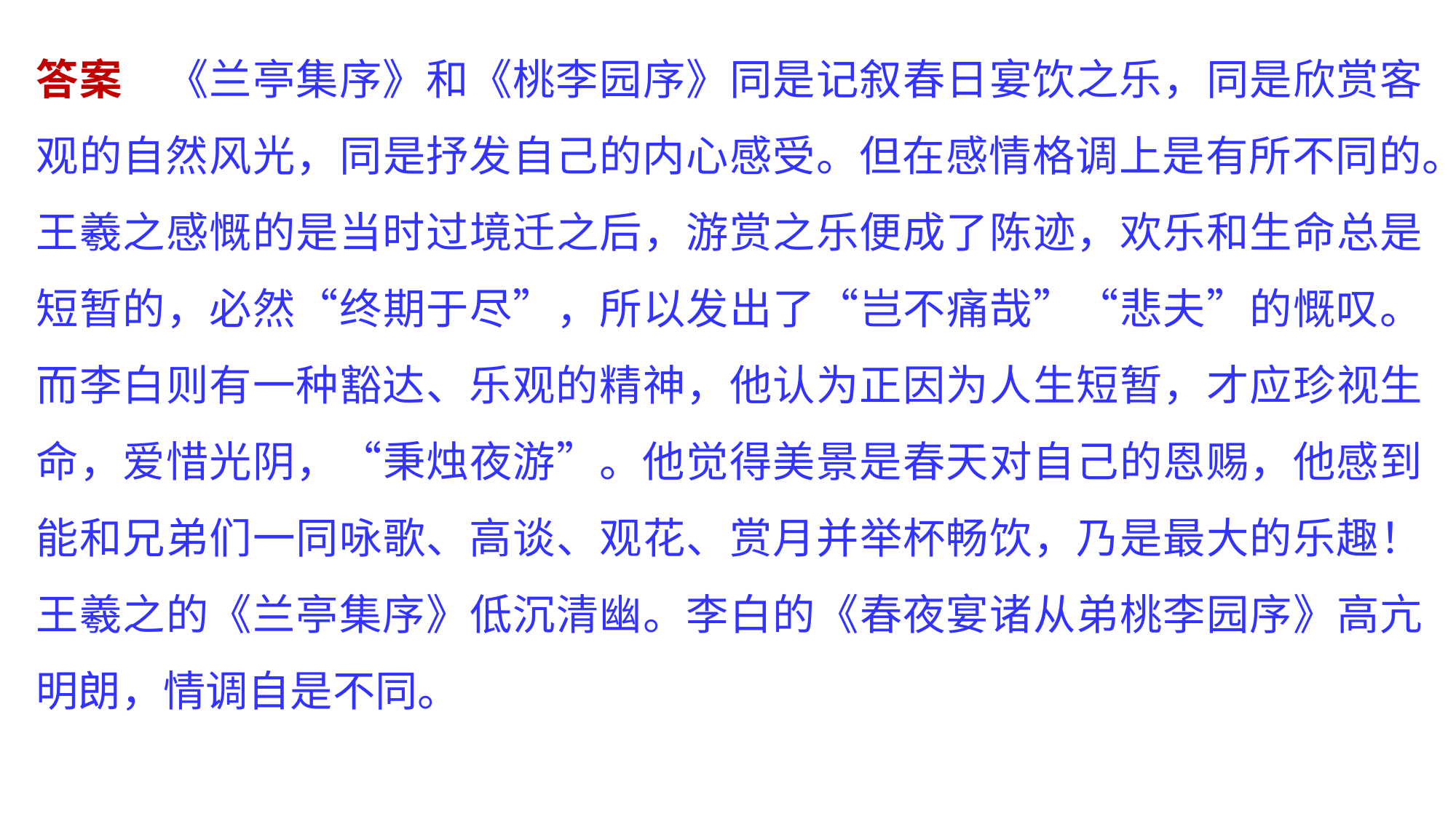

答案　《兰亭集序》和《桃李园序》同是记叙春日宴饮之乐，同是欣赏客观的自然风光，同是抒发自己的内心感受。但在感情格调上是有所不同的。王羲之感慨的是当时过境迁之后，游赏之乐便成了陈迹，欢乐和生命总是短暂的，必然“终期于尽”，所以发出了“岂不痛哉”“悲夫”的慨叹。而李白则有一种豁达、乐观的精神，他认为正因为人生短暂，才应珍视生命，爱惜光阴，“秉烛夜游”。他觉得美景是春天对自己的恩赐，他感到能和兄弟们一同咏歌、高谈、观花、赏月并举杯畅饮，乃是最大的乐趣！王羲之的《兰亭集序》低沉清幽。李白的《春夜宴诸从弟桃李园序》高亢明朗，情调自是不同。